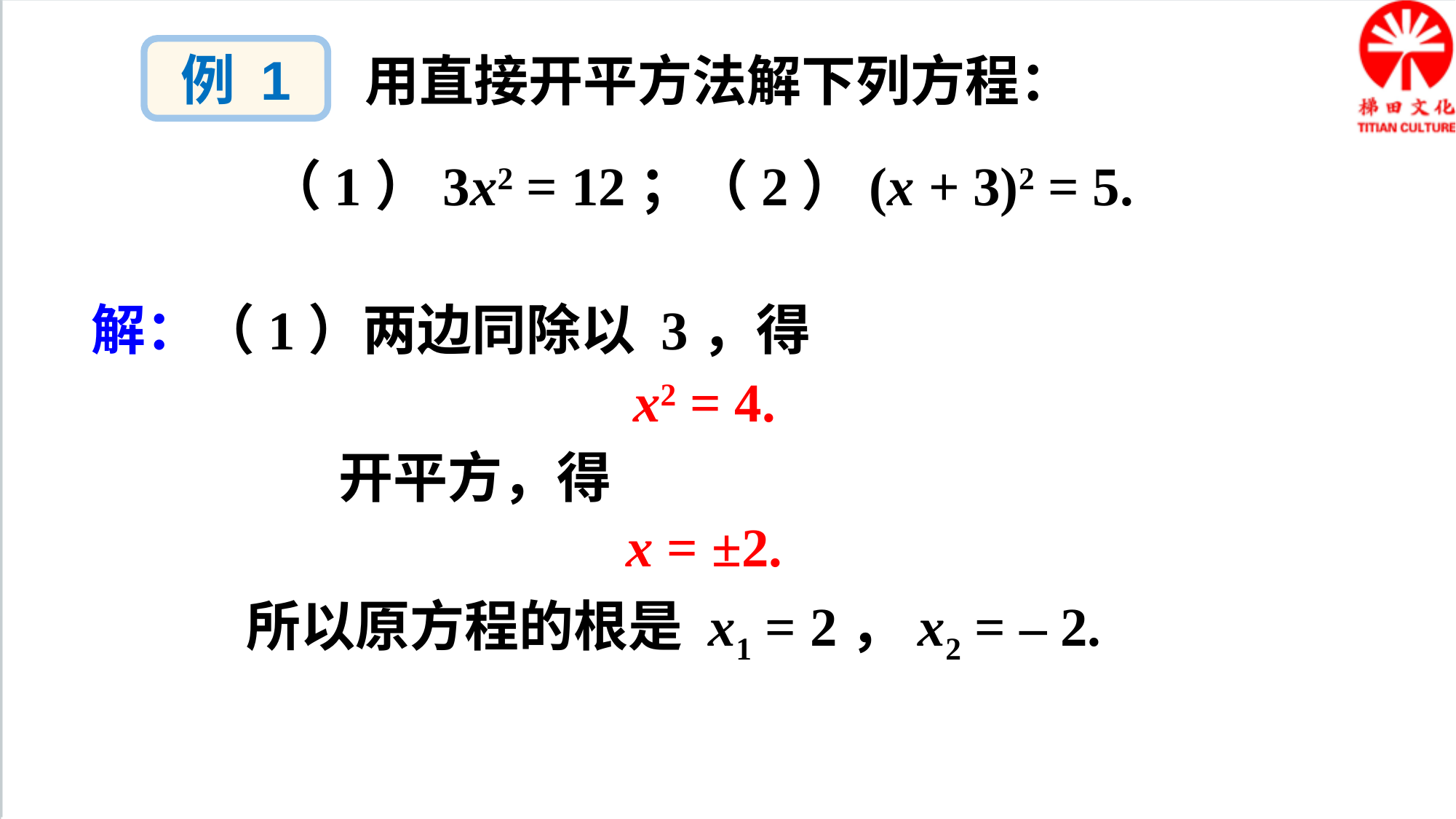

例 1
用直接开平方法解下列方程：
（1）3x2 = 12；（2）(x + 3)2 = 5.
解：（1）两边同除以 3，得
x2 = 4.
开平方，得
x = ±2.
所以原方程的根是 x1 = 2，x2 = – 2.